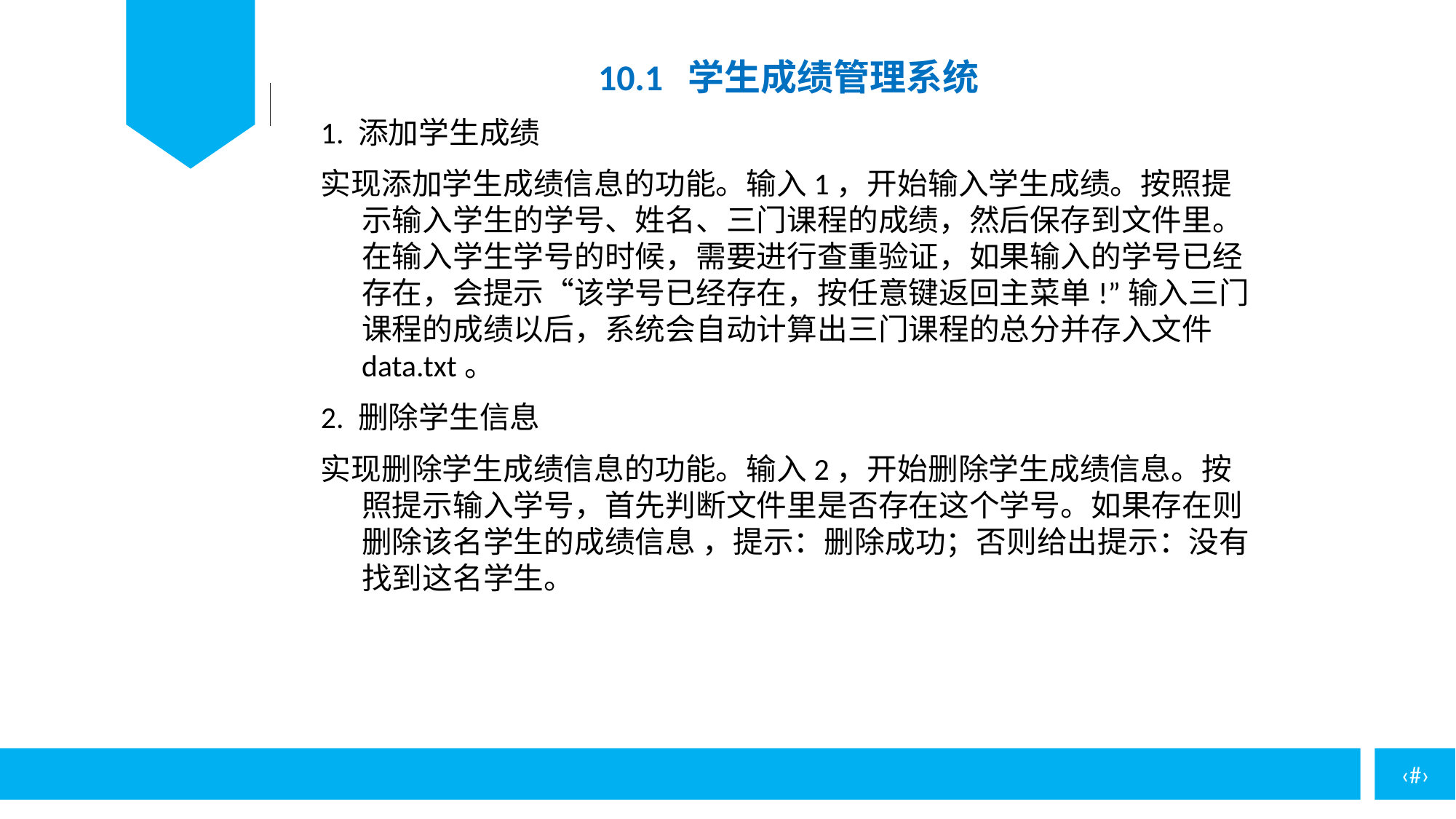

10.1  学生成绩管理系统
1. 添加学生成绩
实现添加学生成绩信息的功能。输入1，开始输入学生成绩。按照提示输入学生的学号、姓名、三门课程的成绩，然后保存到文件里。在输入学生学号的时候，需要进行查重验证，如果输入的学号已经存在，会提示“该学号已经存在，按任意键返回主菜单!”输入三门课程的成绩以后，系统会自动计算出三门课程的总分并存入文件data.txt。
2. 删除学生信息
实现删除学生成绩信息的功能。输入2，开始删除学生成绩信息。按照提示输入学号，首先判断文件里是否存在这个学号。如果存在则删除该名学生的成绩信息 ，提示：删除成功；否则给出提示：没有找到这名学生。